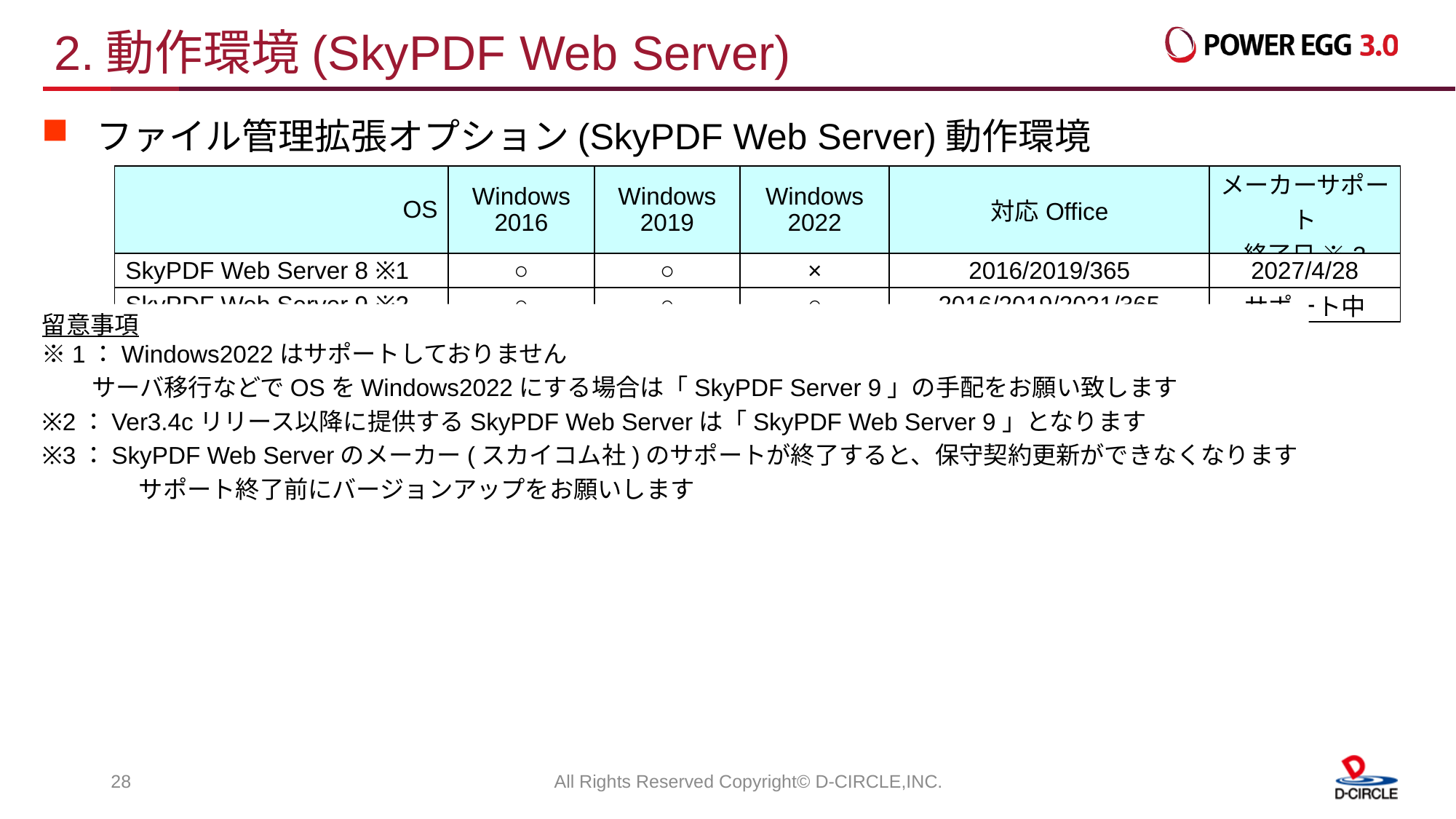

# 2.動作環境(SkyPDF Web Server)
ファイル管理拡張オプション(SkyPDF Web Server)動作環境
| OS | Windows 2016 | Windows 2019 | Windows 2022 | 対応Office | メーカーサポート 終了日 ※3 |
| --- | --- | --- | --- | --- | --- |
| SkyPDF Web Server 8 ※1 | ○ | ○ | × | 2016/2019/365 | 2027/4/28 |
| SkyPDF Web Server 9 ※2 | ○ | ○ | ○ | 2016/2019/2021/365 | サポート中 |
留意事項
※1：Windows2022はサポートしておりません
        サーバ移行などでOSをWindows2022にする場合は「SkyPDF Server 9」の手配をお願い致します
※2：Ver3.4cリリース以降に提供するSkyPDF Web Serverは「SkyPDF Web Server 9」となります
※3：SkyPDF Web Serverのメーカー(スカイコム社)のサポートが終了すると、保守契約更新ができなくなります
　　　　サポート終了前にバージョンアップをお願いします
28
All Rights Reserved Copyright© D-CIRCLE,INC.